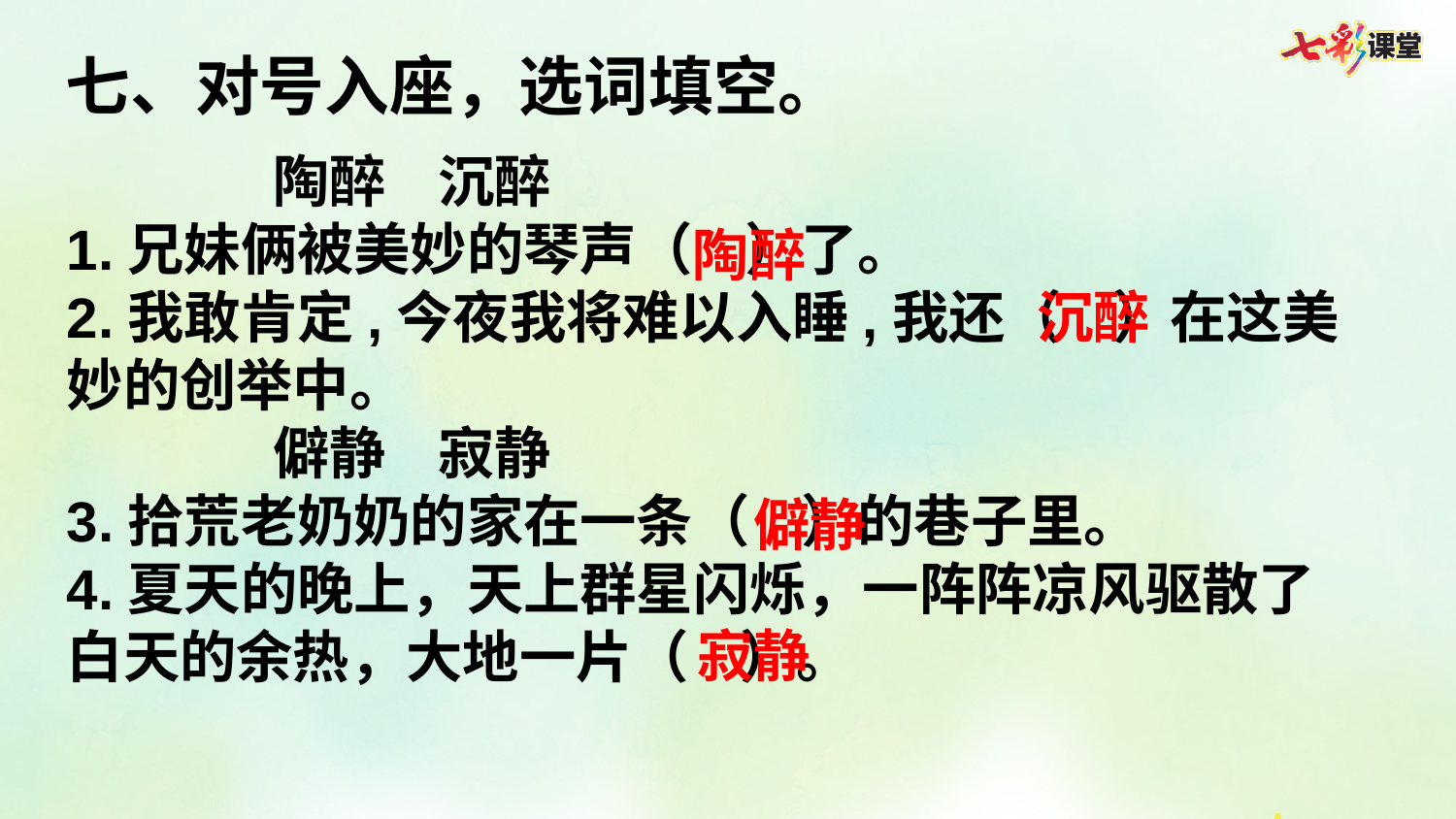

七、对号入座，选词填空。
               陶醉    沉醉
1.兄妹俩被美妙的琴声（    ）了。
2.我敢肯定,今夜我将难以入睡,我还（    ）在这美妙的创举中。
               僻静    寂静
3.拾荒老奶奶的家在一条（    ）的巷子里。
4.夏天的晚上，天上群星闪烁，一阵阵凉风驱散了白天的余热，大地一片（    ）。
陶醉
沉醉
僻静
寂静